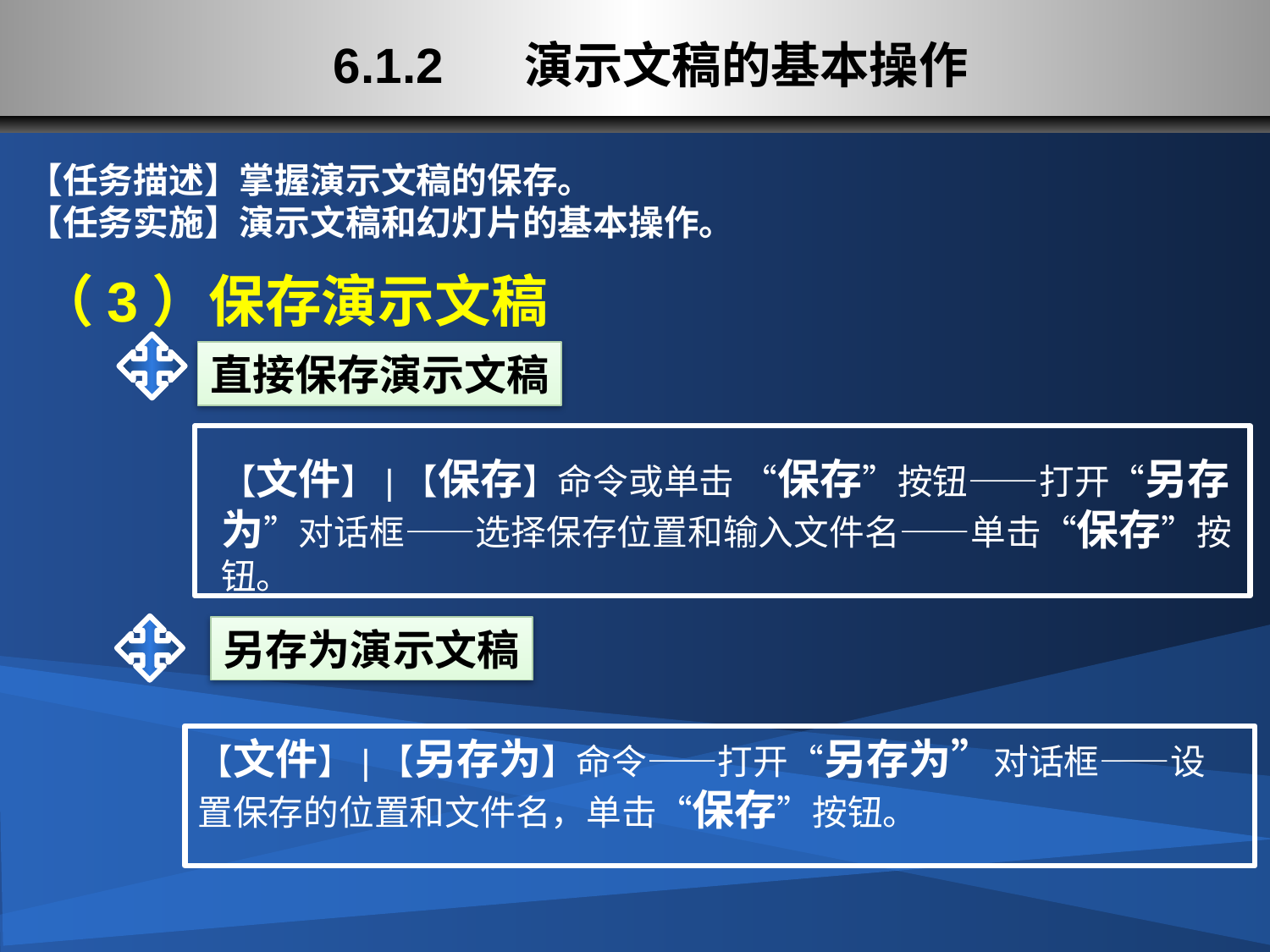

# 6.1.2     演示文稿的基本操作
【任务描述】掌握演示文稿的保存。
【任务实施】演示文稿和幻灯片的基本操作。
（3）保存演示文稿

直接保存演示文稿

【文件】|【保存】命令或单击 “保存”按钮——打开“另存为”对话框——选择保存位置和输入文件名——单击“保存”按钮。

另存为演示文稿
【文件】|【另存为】命令——打开“另存为”对话框——设置保存的位置和文件名，单击“保存”按钮。